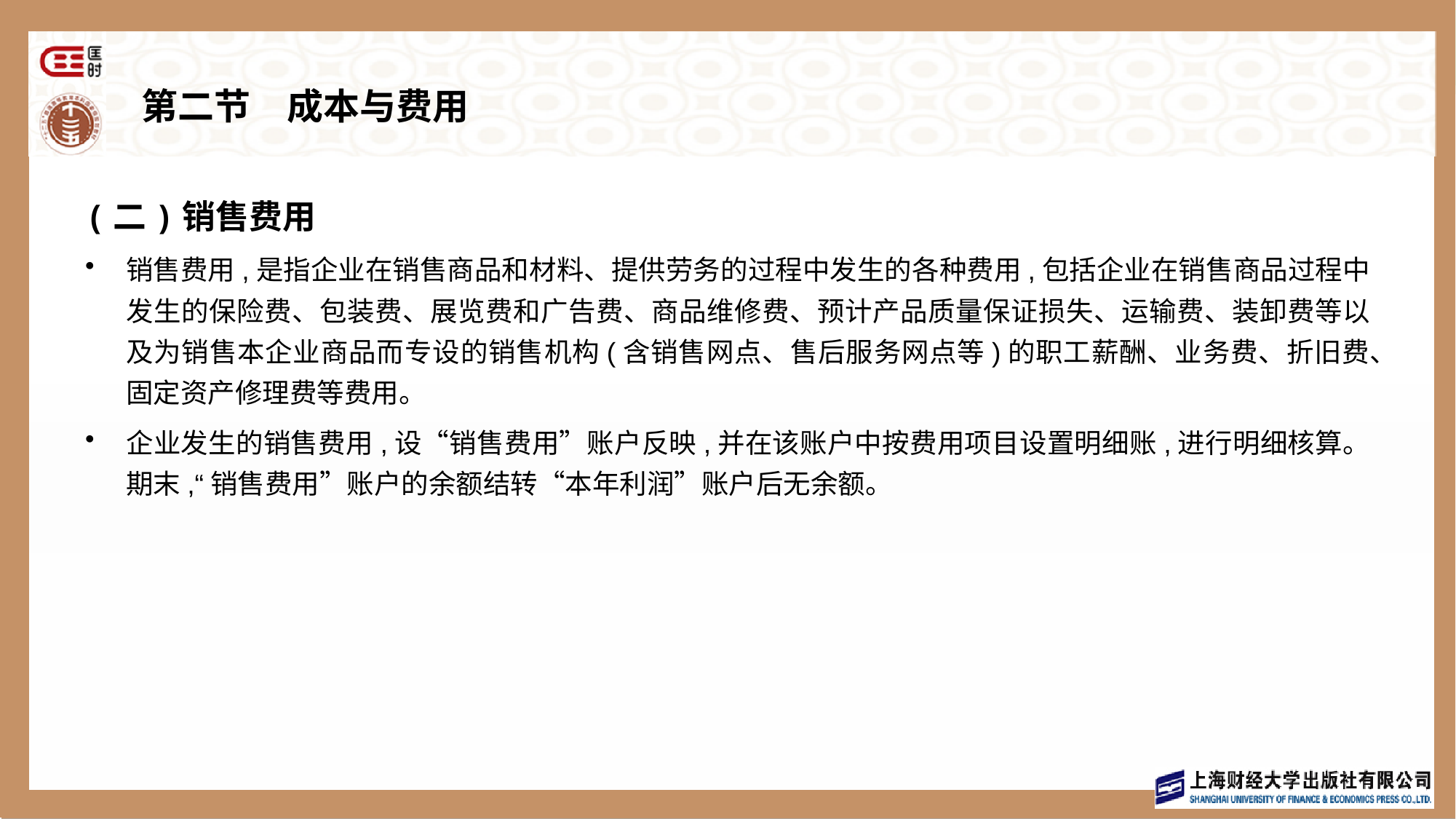

# 第二节　成本与费用
(二)销售费用
销售费用,是指企业在销售商品和材料、提供劳务的过程中发生的各种费用,包括企业在销售商品过程中发生的保险费、包装费、展览费和广告费、商品维修费、预计产品质量保证损失、运输费、装卸费等以及为销售本企业商品而专设的销售机构(含销售网点、售后服务网点等)的职工薪酬、业务费、折旧费、固定资产修理费等费用。
企业发生的销售费用,设“销售费用”账户反映,并在该账户中按费用项目设置明细账,进行明细核算。期末,“销售费用”账户的余额结转“本年利润”账户后无余额。